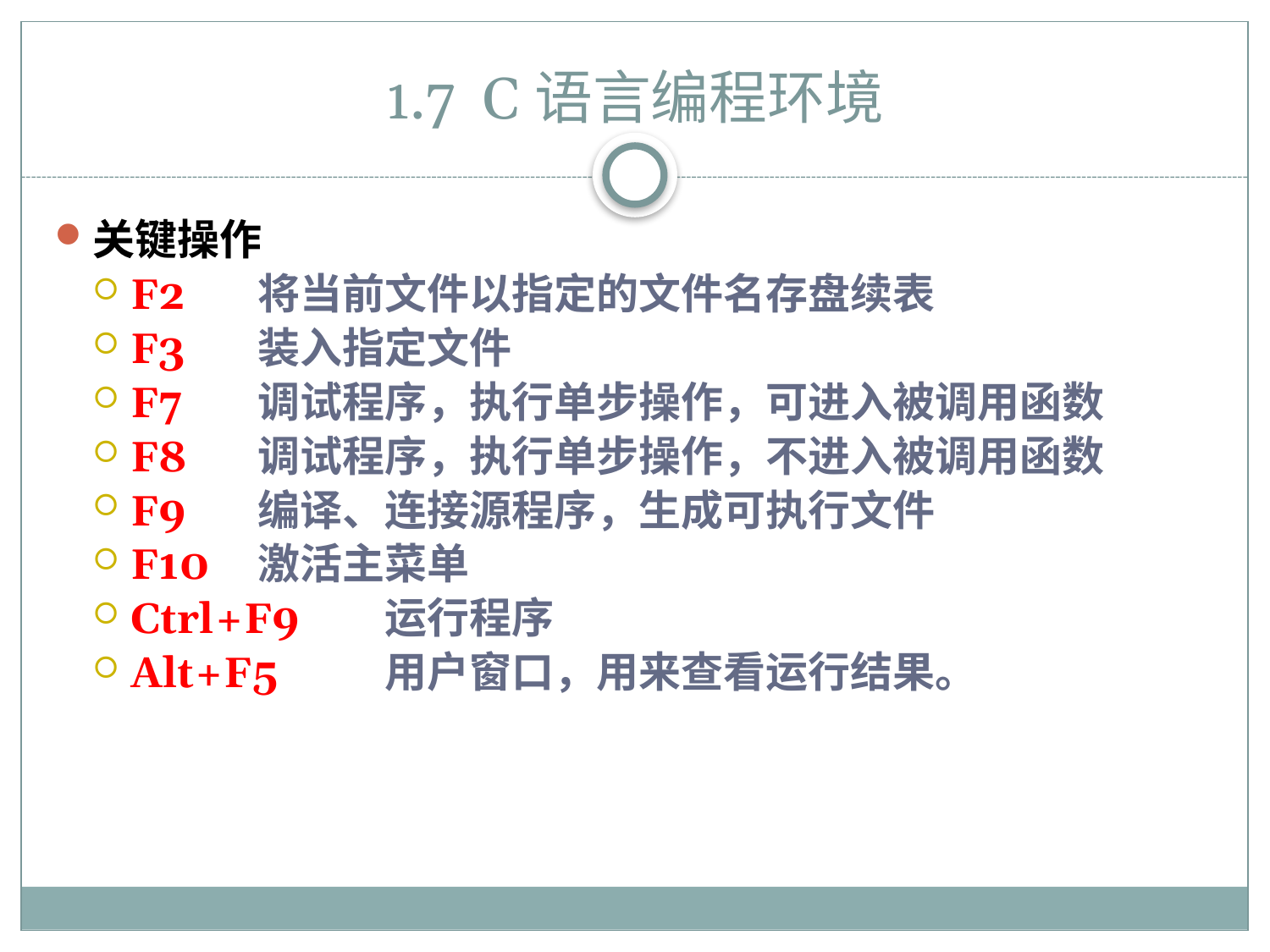

# 1.7  C语言编程环境
关键操作
F2	将当前文件以指定的文件名存盘续表
F3	装入指定文件
F7	调试程序，执行单步操作，可进入被调用函数
F8	调试程序，执行单步操作，不进入被调用函数
F9	编译、连接源程序，生成可执行文件
F10	激活主菜单
Ctrl+F9	运行程序
Alt+F5	用户窗口，用来查看运行结果。